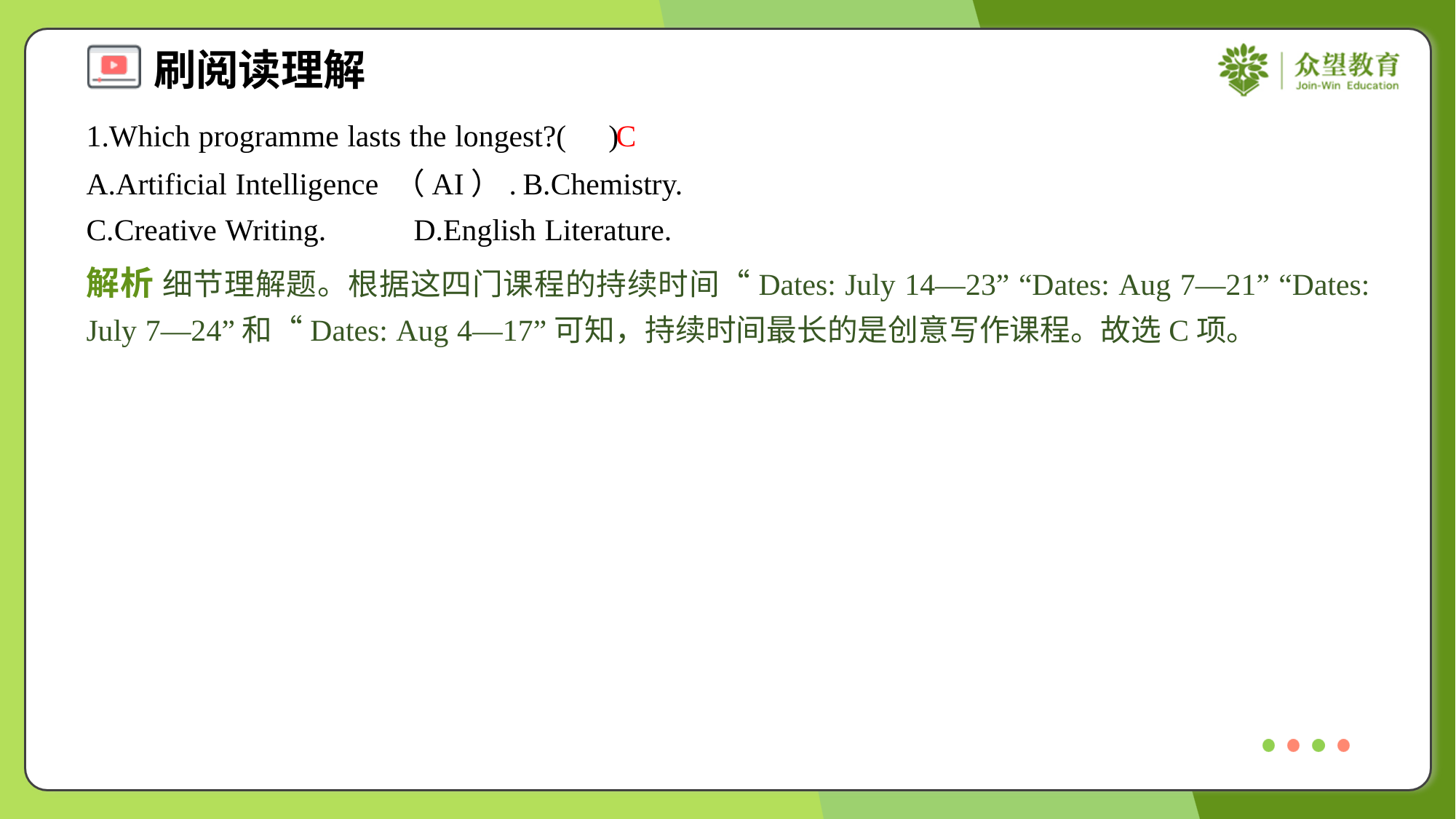

1.Which programme lasts the longest?(     )
C
A.Artificial Intelligence （AI）.	B.Chemistry.
C.Creative Writing.	D.English Literature.
解析 细节理解题。根据这四门课程的持续时间“Dates: July 14—23” “Dates: Aug 7—21” “Dates: July 7—24”和“Dates: Aug 4—17”可知，持续时间最长的是创意写作课程。故选C项。